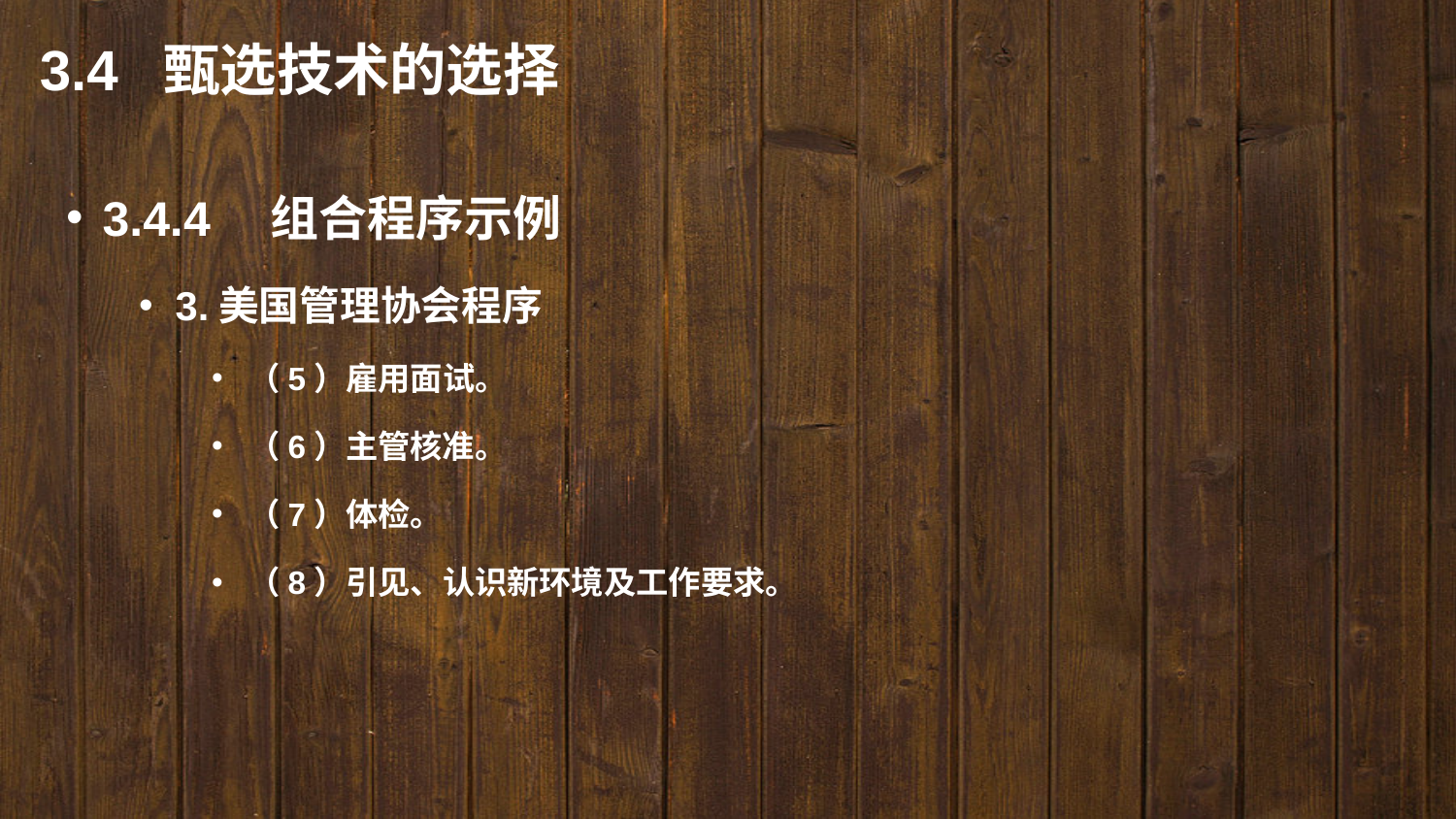

3.4  甄选技术的选择
3.4.4　组合程序示例
3.美国管理协会程序
（5）雇用面试。
（6）主管核准。
（7）体检。
（8）引见、认识新环境及工作要求。